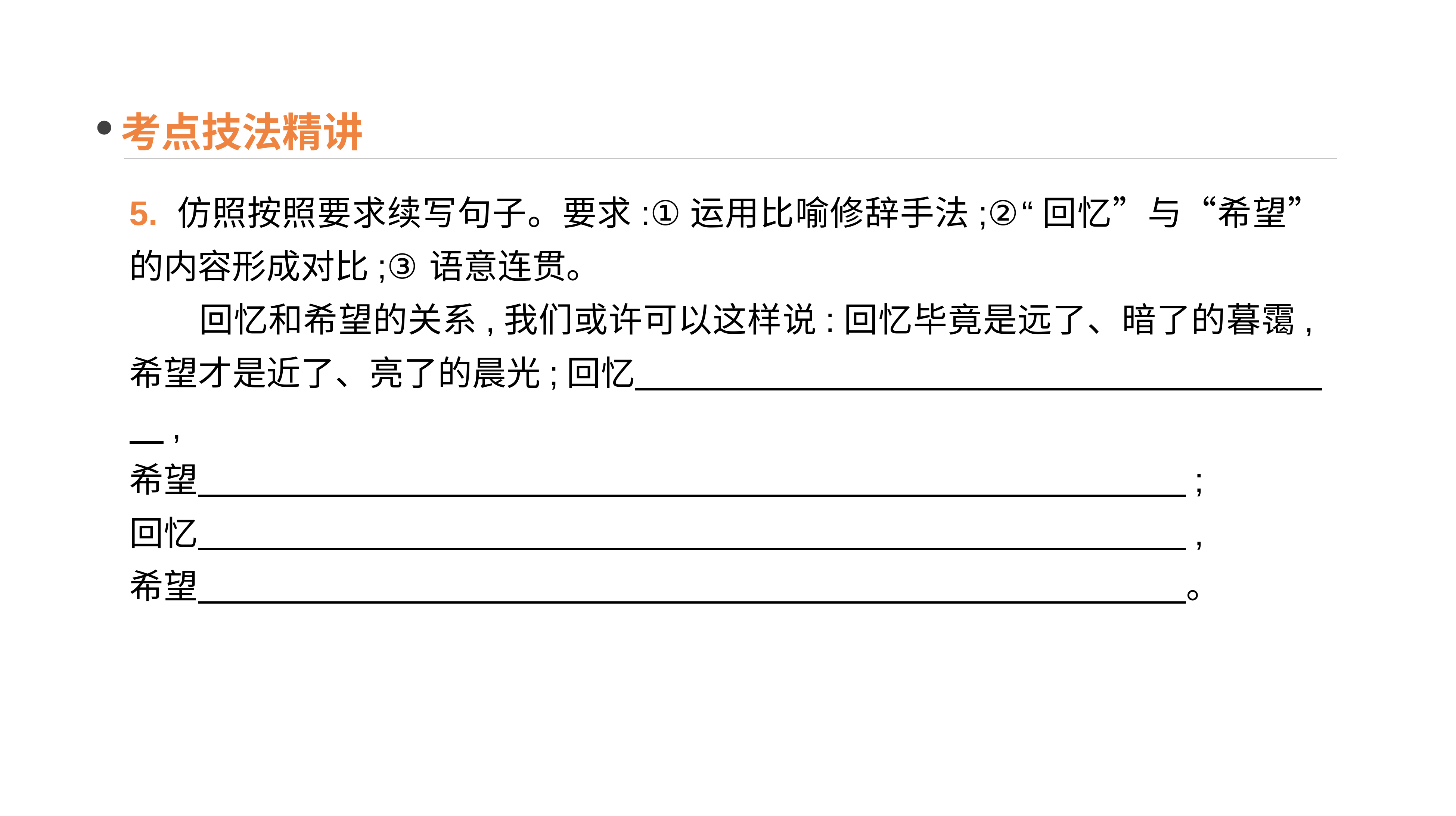

考点技法精讲

5. 仿照按照要求续写句子。要求:①运用比喻修辞手法;②“回忆”与“希望”的内容形成对比;③语意连贯。
　　回忆和希望的关系,我们或许可以这样说:回忆毕竟是远了、暗了的暮霭,希望才是近了、亮了的晨光;回忆　　　　　　　                  　　　　　　　　　　,
希望　　　　　　　　　　　　　                                                     　　　　;
回忆　　　　　　　　　　　　　                                                     　　　　,
希望　　　　　　　　　　　　　                                                     　　　　。